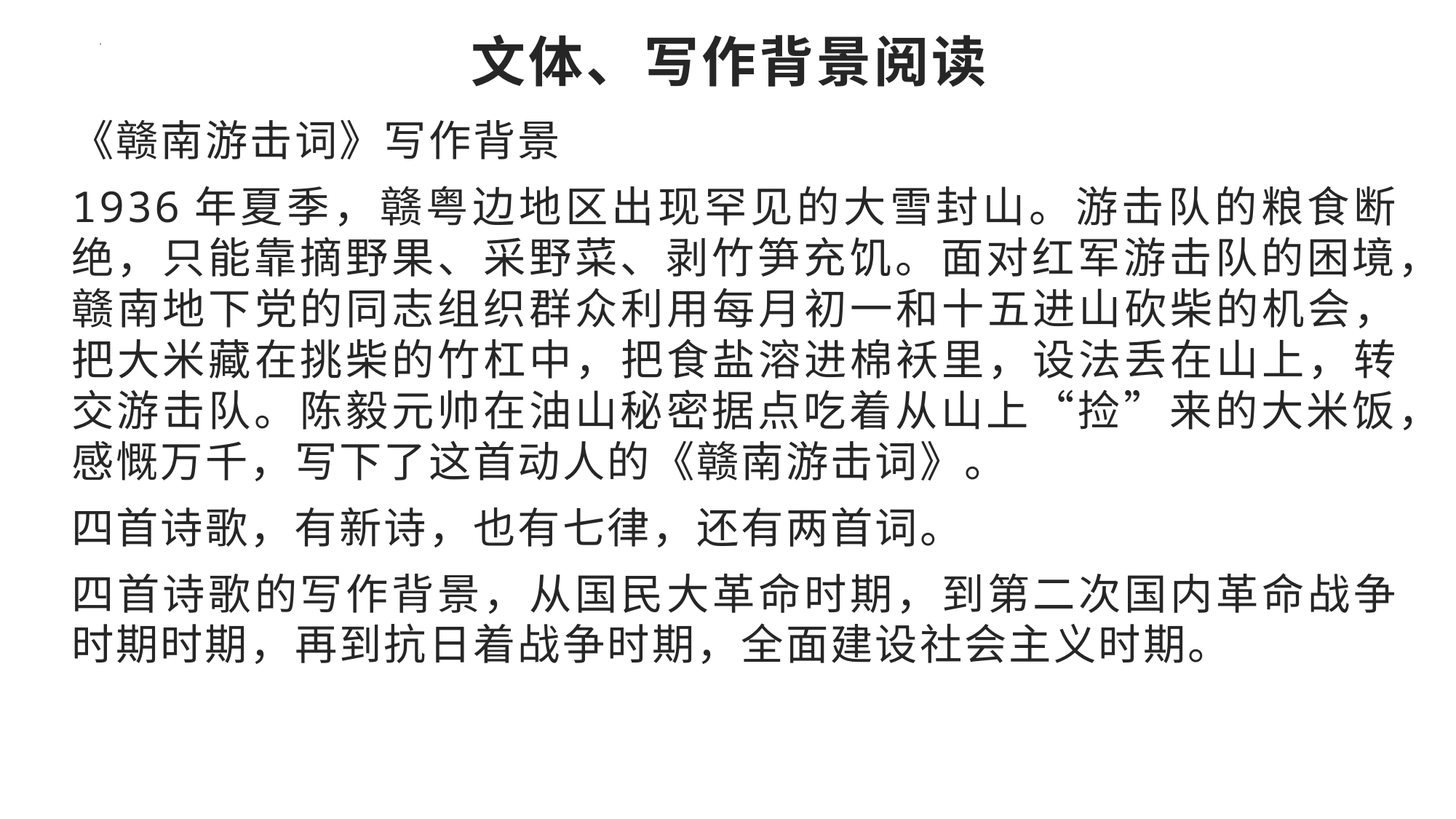

# 文体、写作背景阅读
《赣南游击词》写作背景
1936年夏季，赣粤边地区出现罕见的大雪封山。游击队的粮食断绝，只能靠摘野果、采野菜、剥竹笋充饥。面对红军游击队的困境，赣南地下党的同志组织群众利用每月初一和十五进山砍柴的机会，把大米藏在挑柴的竹杠中，把食盐溶进棉袄里，设法丢在山上，转交游击队。陈毅元帅在油山秘密据点吃着从山上“捡”来的大米饭，感慨万千，写下了这首动人的《赣南游击词》。
四首诗歌，有新诗，也有七律，还有两首词。
四首诗歌的写作背景，从国民大革命时期，到第二次国内革命战争时期时期，再到抗日着战争时期，全面建设社会主义时期。